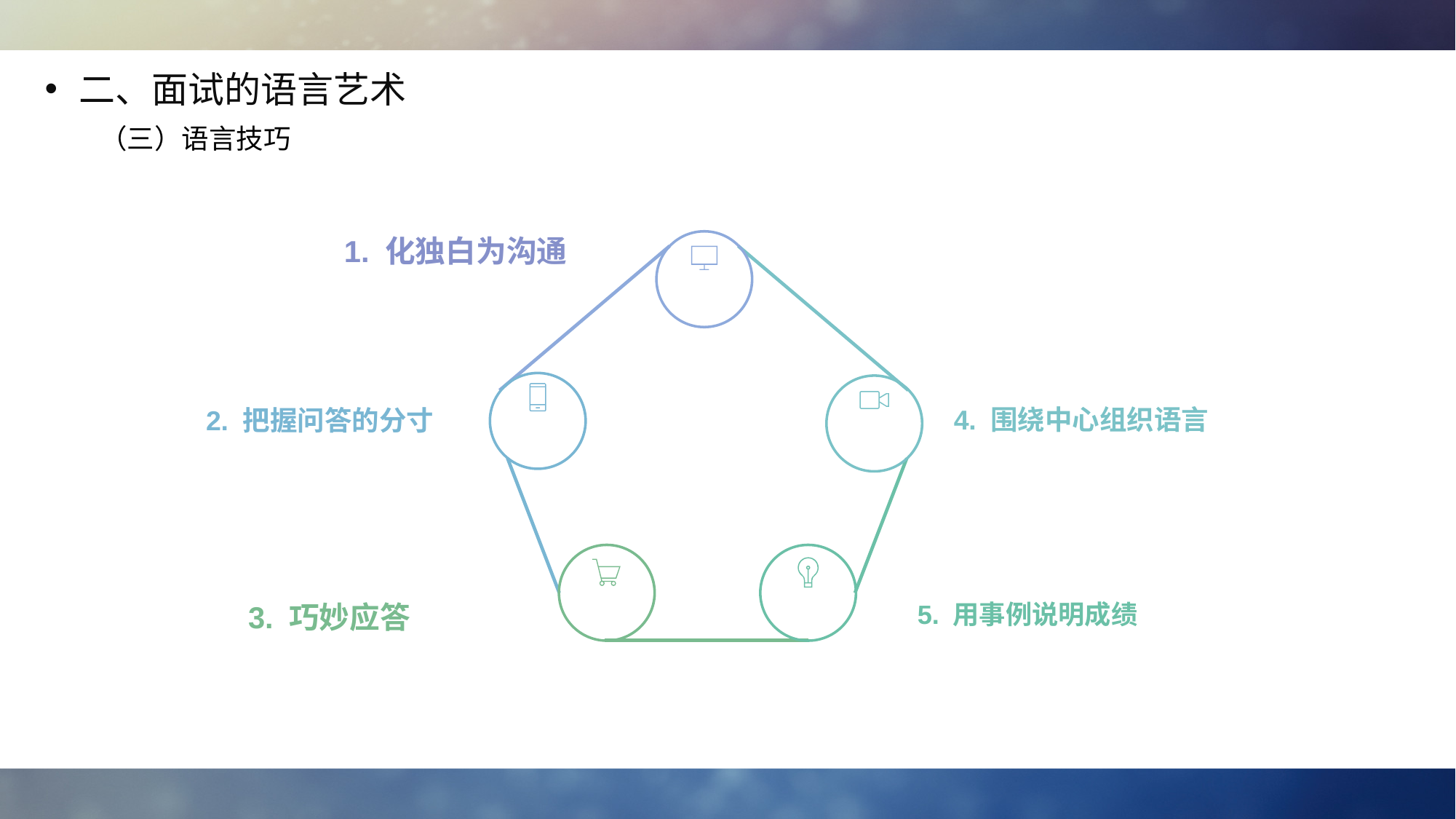

二、面试的语言艺术
（三）语言技巧
1. 化独白为沟通

4. 围绕中心组织语言

2. 把握问答的分寸

3. 巧妙应答
5. 用事例说明成绩